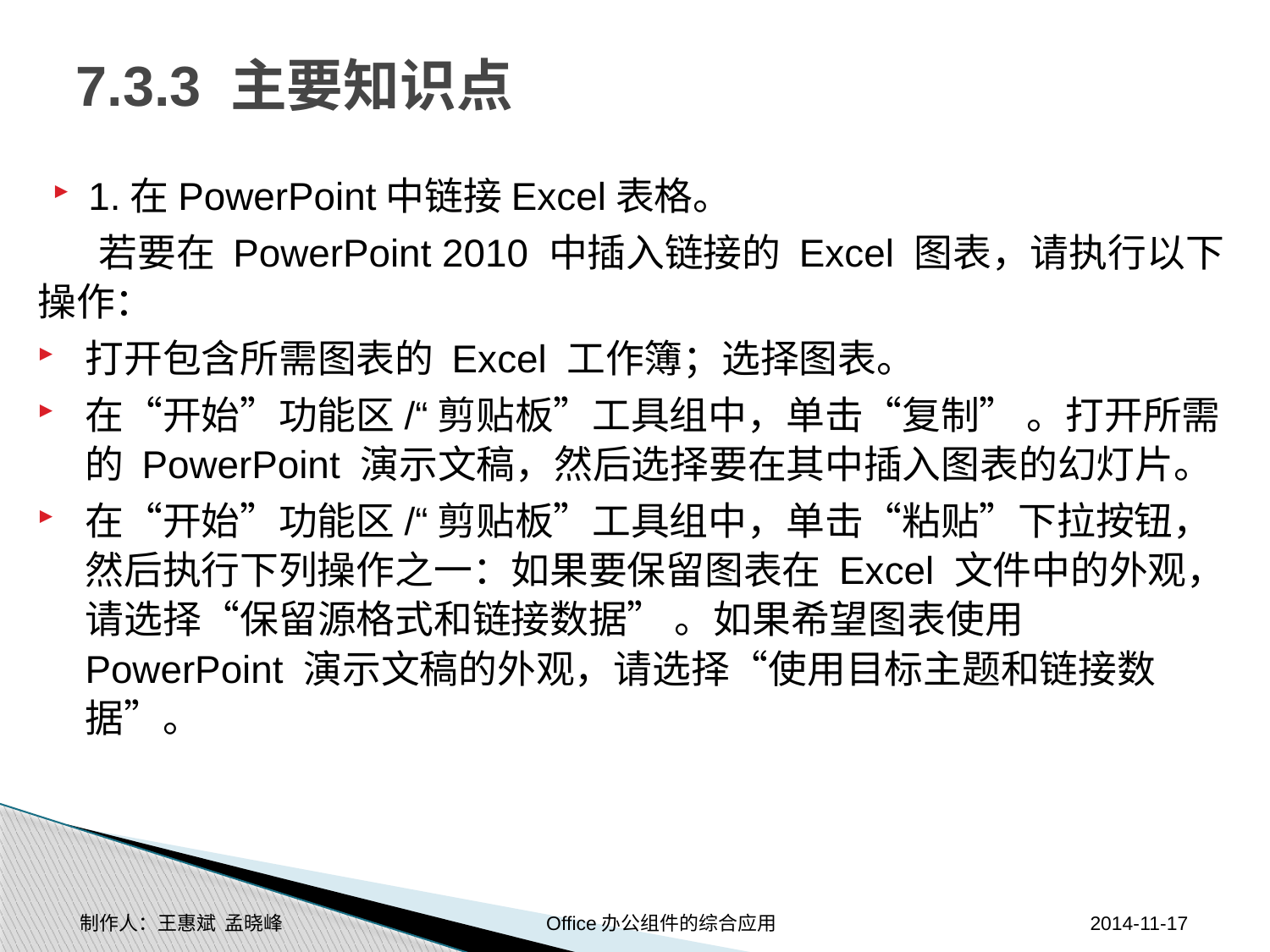

# 7.3.3 主要知识点

1.在PowerPoint中链接Excel表格。
      若要在 PowerPoint 2010 中插入链接的 Excel 图表，请执行以下操作：
打开包含所需图表的 Excel 工作簿；选择图表。
在“开始”功能区/“剪贴板”工具组中，单击“复制” 。打开所需的 PowerPoint 演示文稿，然后选择要在其中插入图表的幻灯片。
在“开始”功能区/“剪贴板”工具组中，单击“粘贴”下拉按钮，然后执行下列操作之一：如果要保留图表在 Excel 文件中的外观，请选择“保留源格式和链接数据” 。如果希望图表使用 PowerPoint 演示文稿的外观，请选择“使用目标主题和链接数据”。

制作人：王惠斌  孟晓峰                                                          Office办公组件的综合应用
2014-11-17